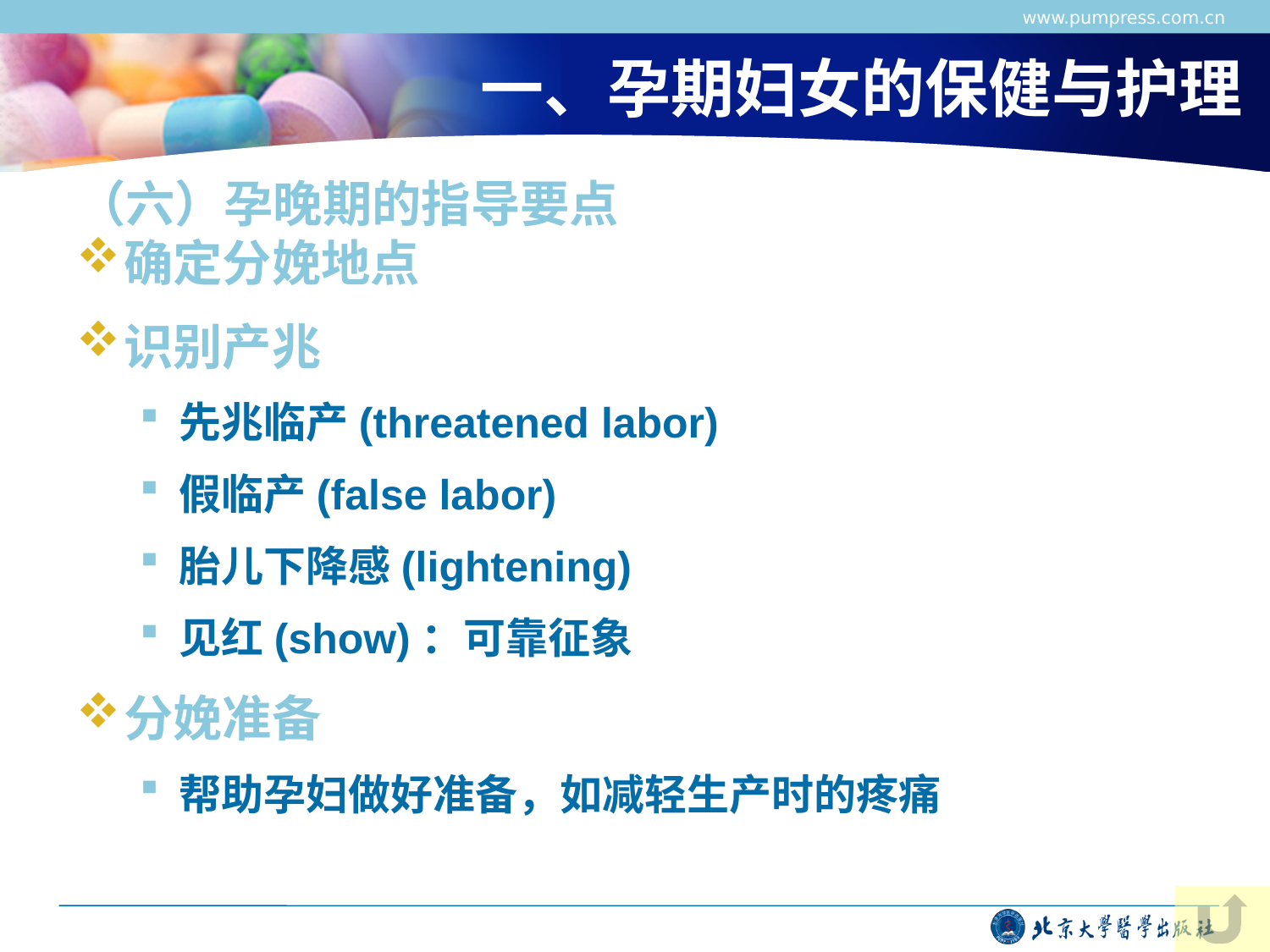

www.pumpress.com.cn
# 一、孕期妇女的保健与护理
（六）孕晚期的指导要点
确定分娩地点
识别产兆
先兆临产(threatened labor)
假临产(false labor)
胎儿下降感(lightening)
见红(show)：可靠征象
分娩准备
帮助孕妇做好准备，如减轻生产时的疼痛